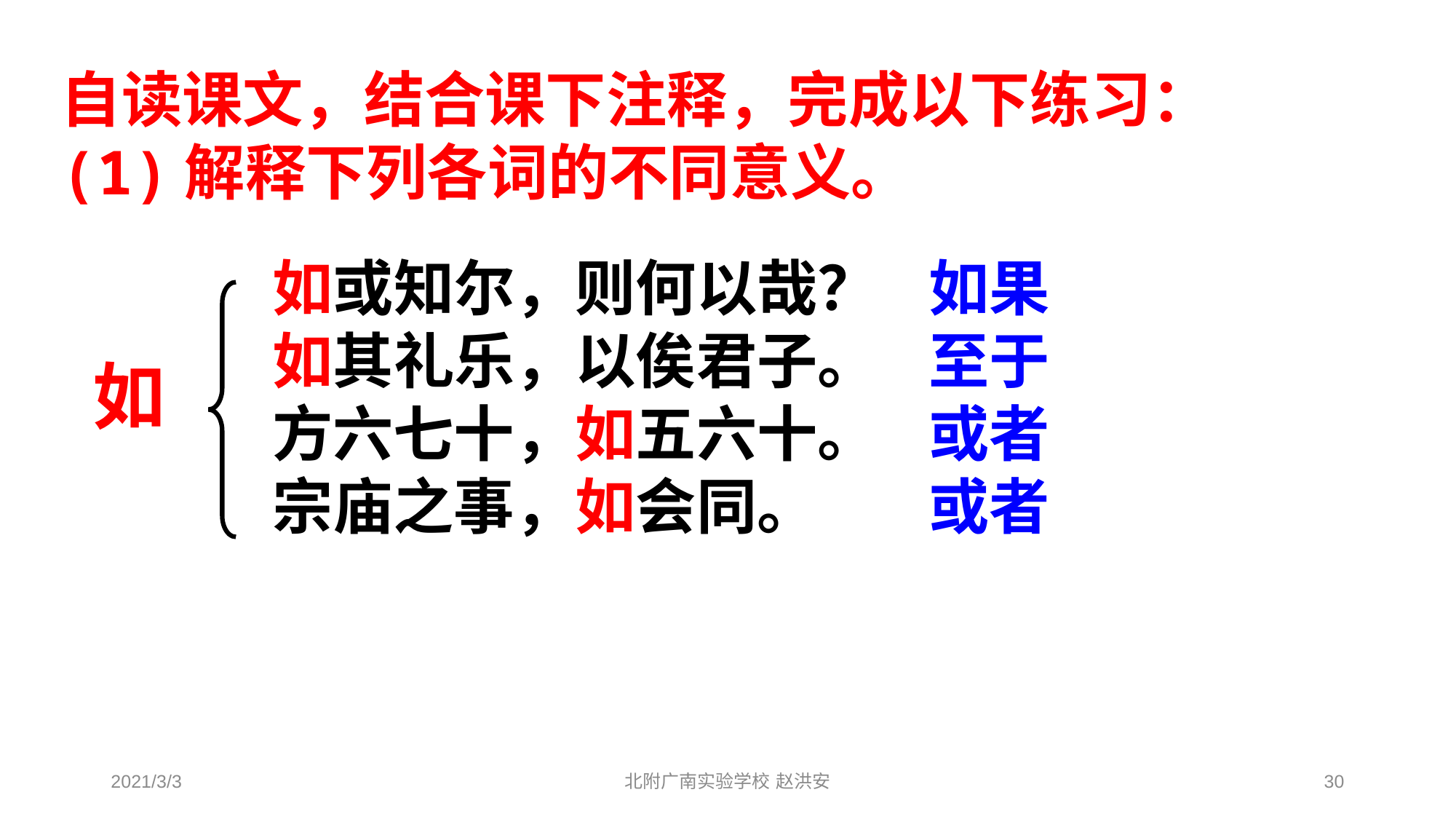

自读课文，结合课下注释，完成以下练习：
(1)解释下列各词的不同意义。

如果
至于
或者
或者
如或知尔，则何以哉？
如其礼乐，以俟君子。
方六七十，如五六十。
宗庙之事，如会同。

如
2021/3/3
北附广南实验学校 赵洪安
30